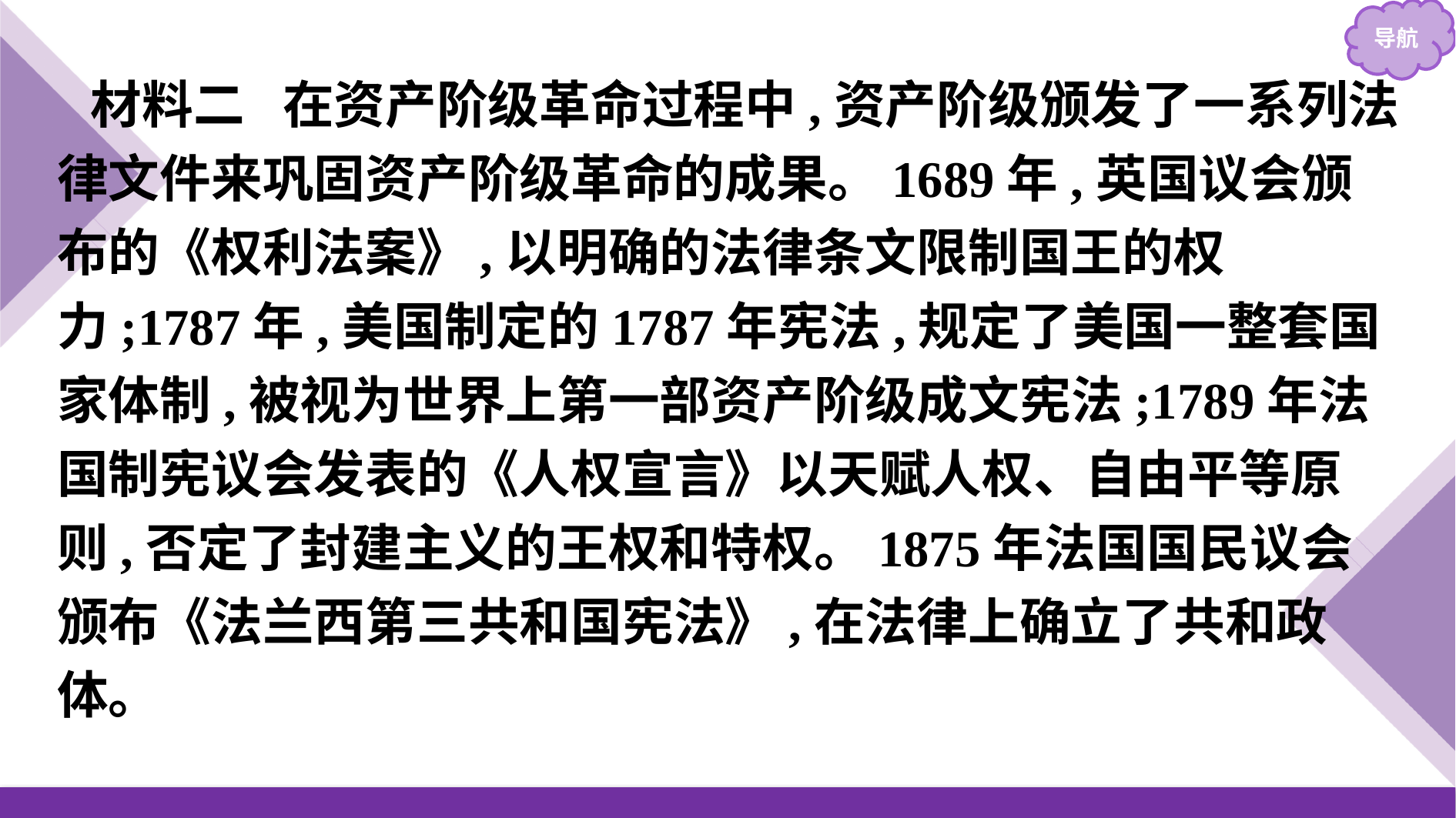

材料二   在资产阶级革命过程中,资产阶级颁发了一系列法律文件来巩固资产阶级革命的成果。1689年,英国议会颁布的《权利法案》,以明确的法律条文限制国王的权力;1787年,美国制定的1787年宪法,规定了美国一整套国家体制,被视为世界上第一部资产阶级成文宪法;1789年法国制宪议会发表的《人权宣言》以天赋人权、自由平等原则,否定了封建主义的王权和特权。1875年法国国民议会颁布《法兰西第三共和国宪法》,在法律上确立了共和政体。